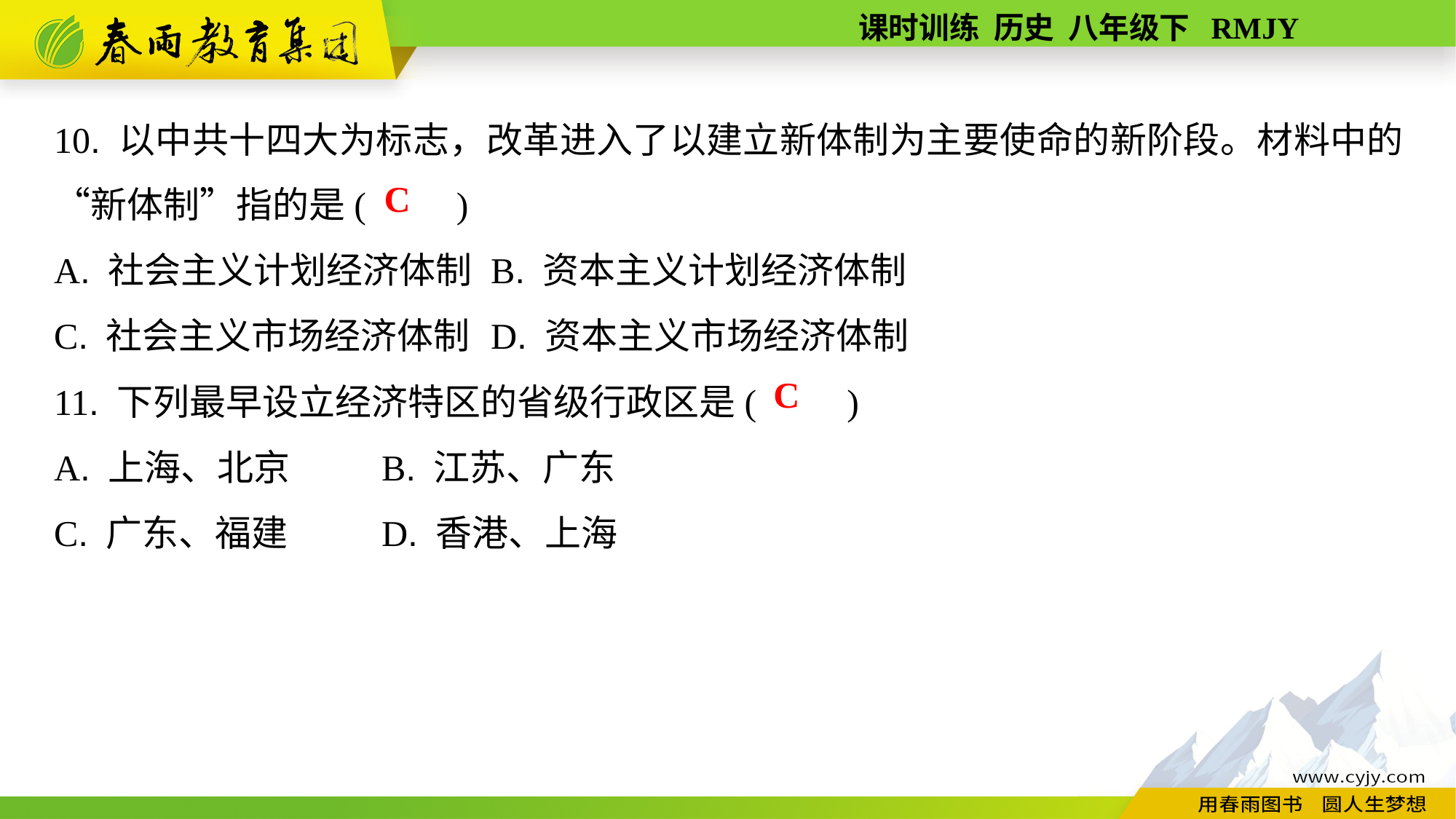

10. 以中共十四大为标志，改革进入了以建立新体制为主要使命的新阶段。材料中的“新体制”指的是(　　)
A. 社会主义计划经济体制	B. 资本主义计划经济体制
C. 社会主义市场经济体制	D. 资本主义市场经济体制
11. 下列最早设立经济特区的省级行政区是(　　)
A. 上海、北京	B. 江苏、广东
C. 广东、福建	D. 香港、上海
C
C